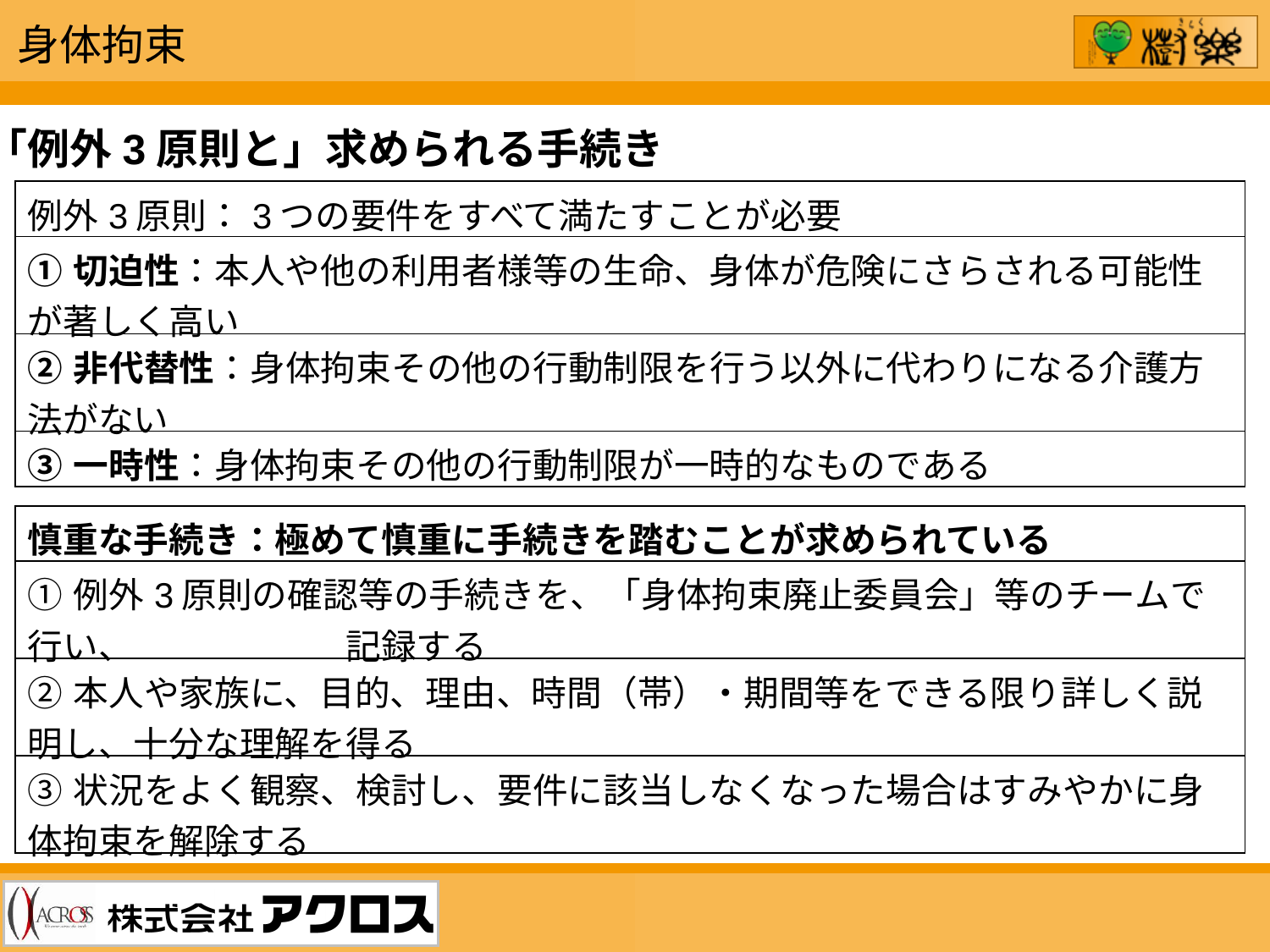

身体拘束
「例外3原則と」求められる手続き
| 例外3原則：3つの要件をすべて満たすことが必要 |
| --- |
| ①切迫性：本人や他の利用者様等の生命、身体が危険にさらされる可能性が著しく高い |
| ②非代替性：身体拘束その他の行動制限を行う以外に代わりになる介護方法がない |
| ③一時性：身体拘束その他の行動制限が一時的なものである |
| 慎重な手続き：極めて慎重に手続きを踏むことが求められている |
| --- |
| ①例外3原則の確認等の手続きを、「身体拘束廃止委員会」等のチームで行い、　　　　　　記録する |
| ②本人や家族に、目的、理由、時間（帯）・期間等をできる限り詳しく説明し、十分な理解を得る |
| ③状況をよく観察、検討し、要件に該当しなくなった場合はすみやかに身体拘束を解除する |